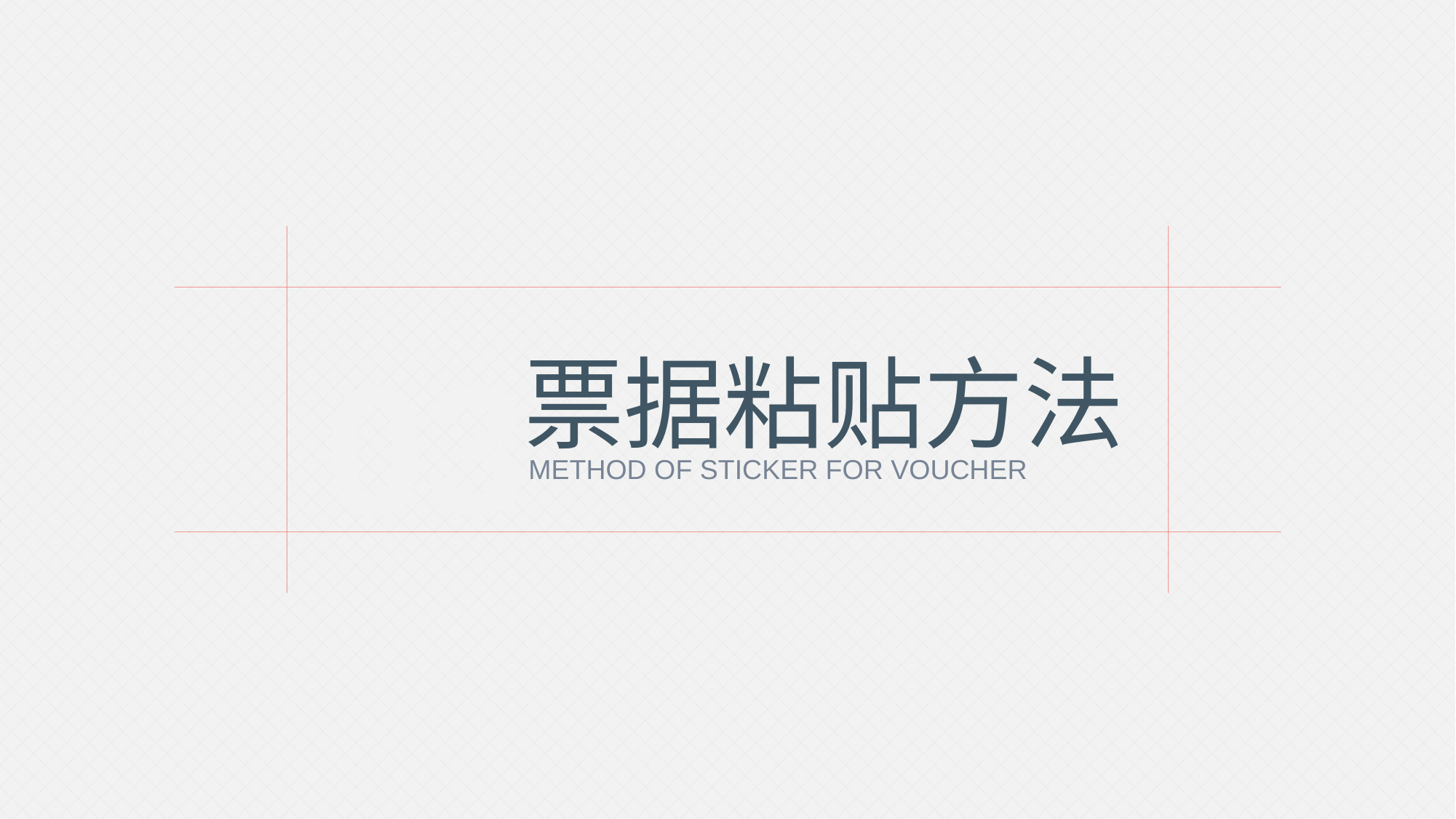

03
票据粘贴方法
METHOD OF STICKER FOR VOUCHER